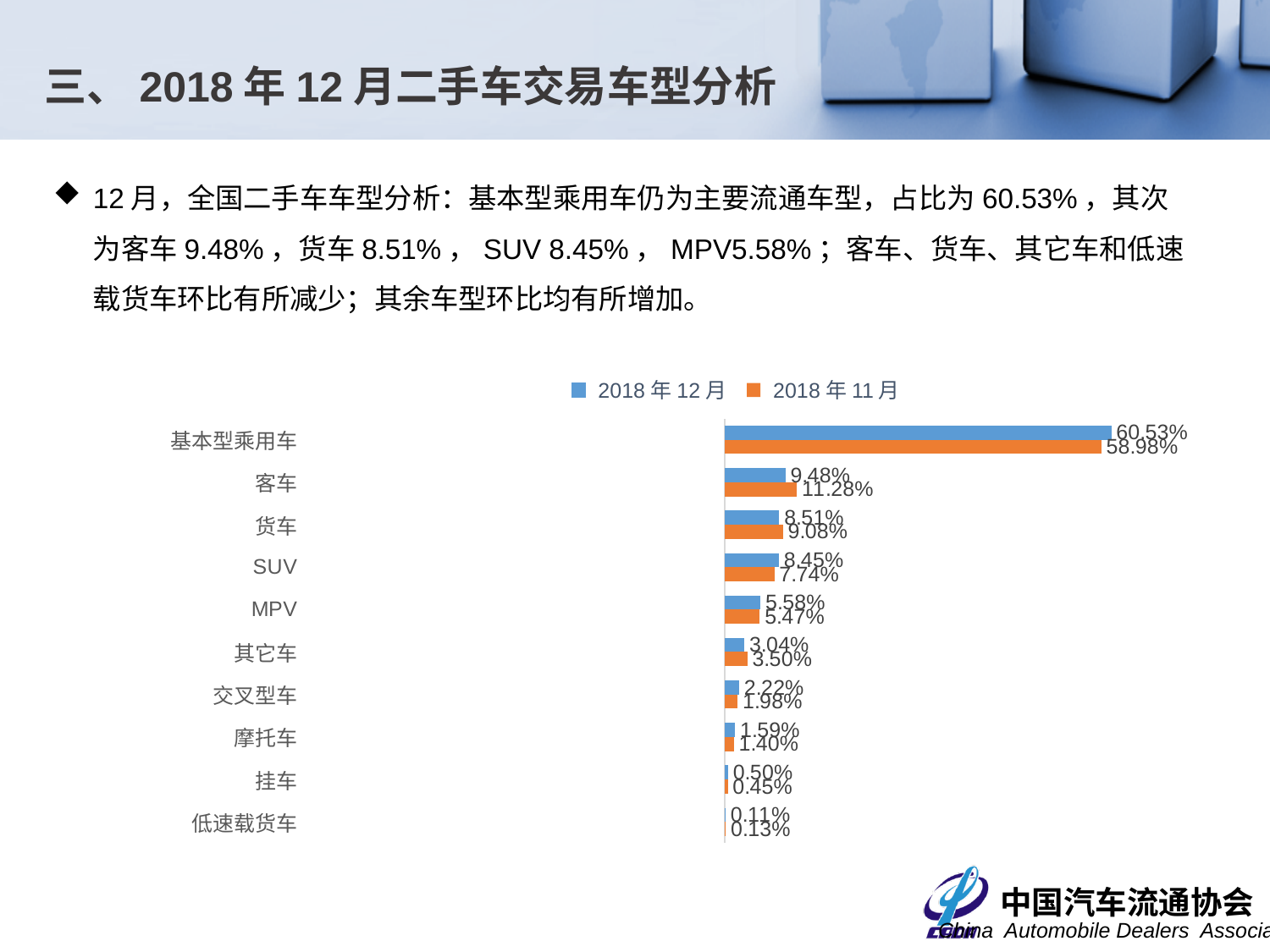

三、2018年12月二手车交易车型分析
12月，全国二手车车型分析：基本型乘用车仍为主要流通车型，占比为60.53%，其次为客车9.48%，货车8.51%，SUV 8.45%，MPV5.58%；客车、货车、其它车和低速载货车环比有所减少；其余车型环比均有所增加。

### Chart

| Category | 2018年11月 | 2018年12月 |
|---|---|---|
| 低速载货车 | 0.00126360511556265 | 0.00113125331694645 |
| 挂车 | 0.00448846333232736 | 0.0050162910336057 |
| 摩托车 | 0.0139756920628824 | 0.0158613709442884 |
| 交叉型车 | 0.0198359351422536 | 0.0221756868441072 |
| 其它车 | 0.0350438773550519 | 0.0303762464735622 |
| MPV | 0.0546830600878723 | 0.0558347860805728 |
| SUV | 0.0773707293556947 | 0.0844537697763947 |
| 货车 | 0.0907710577989598 | 0.0850510255217978 |
| 客车 | 0.112786946927801 | 0.0948075719212575 |
| 基本型乘用车 | 0.589780632821594 | 0.605291998087467 |
2018年12月
2018年11月